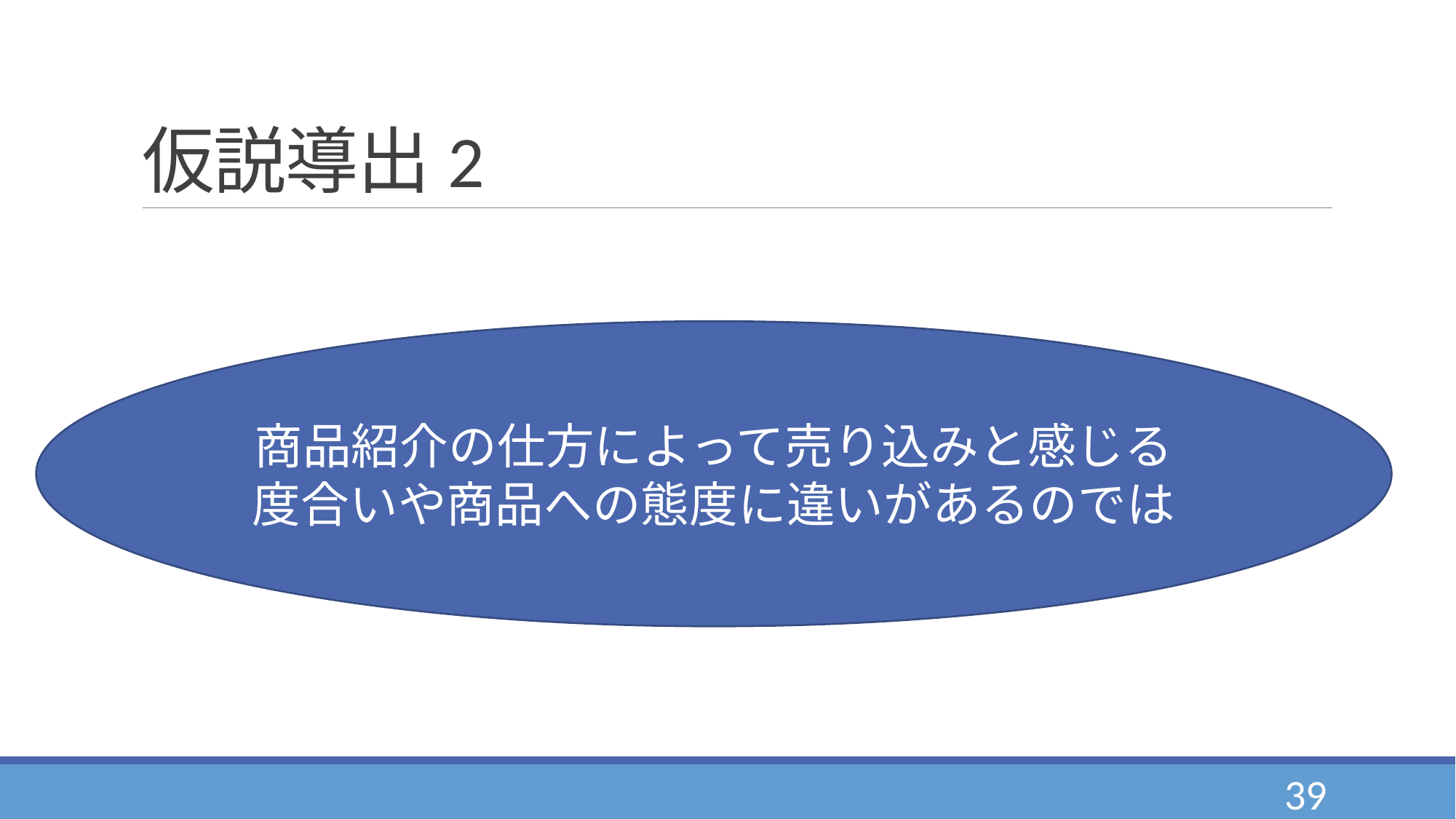

# 仮説導出2
商品紹介の仕方によって売り込みと感じる
度合いや商品への態度に違いがあるのでは
39